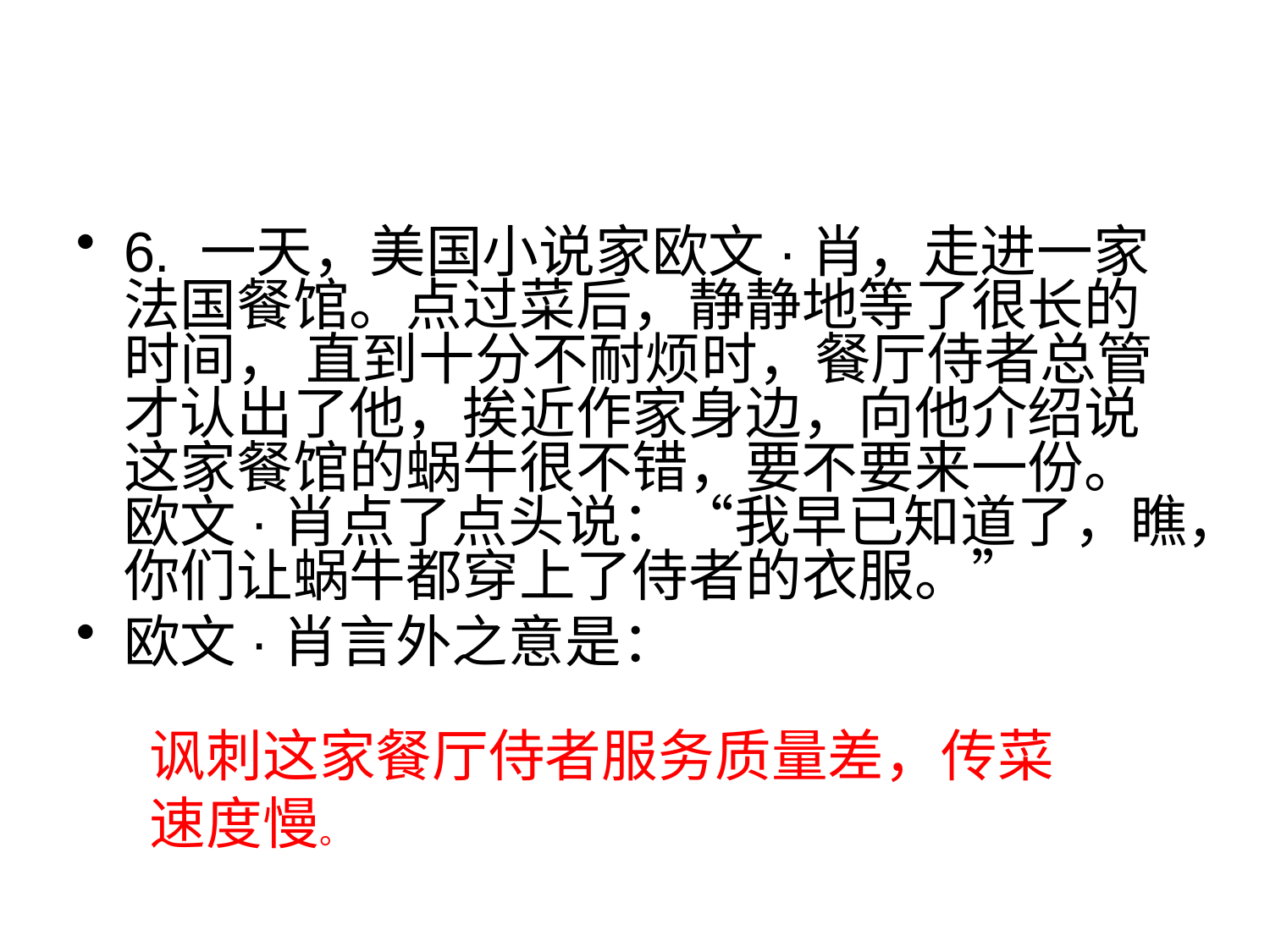

#
6. 一天，美国小说家欧文·肖，走进一家法国餐馆。点过菜后，静静地等了很长的时间， 直到十分不耐烦时，餐厅侍者总管才认出了他，挨近作家身边，向他介绍说这家餐馆的蜗牛很不错，要不要来一份。欧文·肖点了点头说：“我早已知道了，瞧，你们让蜗牛都穿上了侍者的衣服。”
欧文·肖言外之意是：
讽刺这家餐厅侍者服务质量差，传菜速度慢。